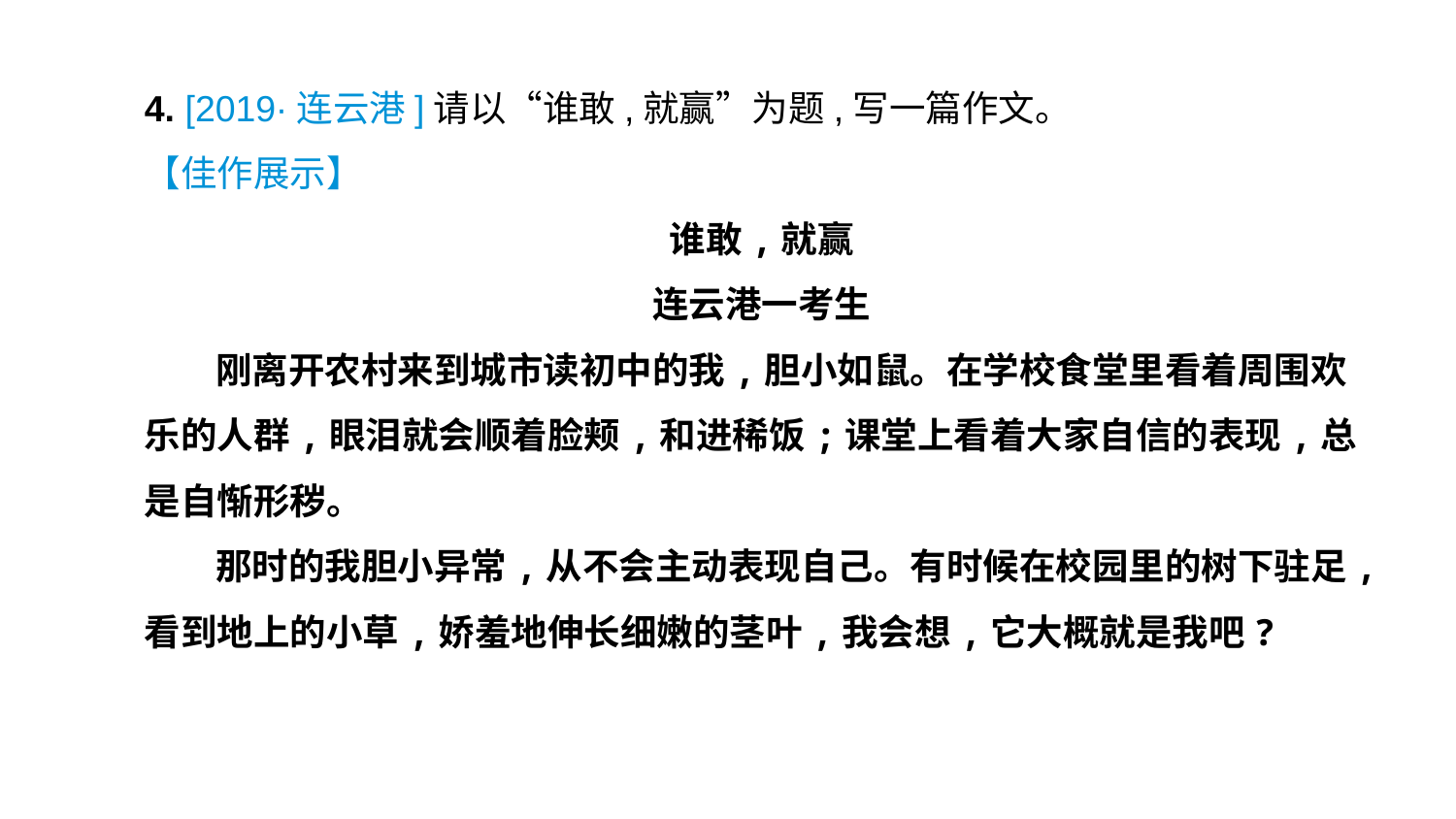

4. [2019·连云港]请以“谁敢,就赢”为题,写一篇作文。
【佳作展示】
谁敢,就赢
连云港一考生
刚离开农村来到城市读初中的我,胆小如鼠。在学校食堂里看着周围欢乐的人群,眼泪就会顺着脸颊,和进稀饭;课堂上看着大家自信的表现,总是自惭形秽。
那时的我胆小异常,从不会主动表现自己。有时候在校园里的树下驻足,看到地上的小草,娇羞地伸长细嫩的茎叶,我会想,它大概就是我吧?